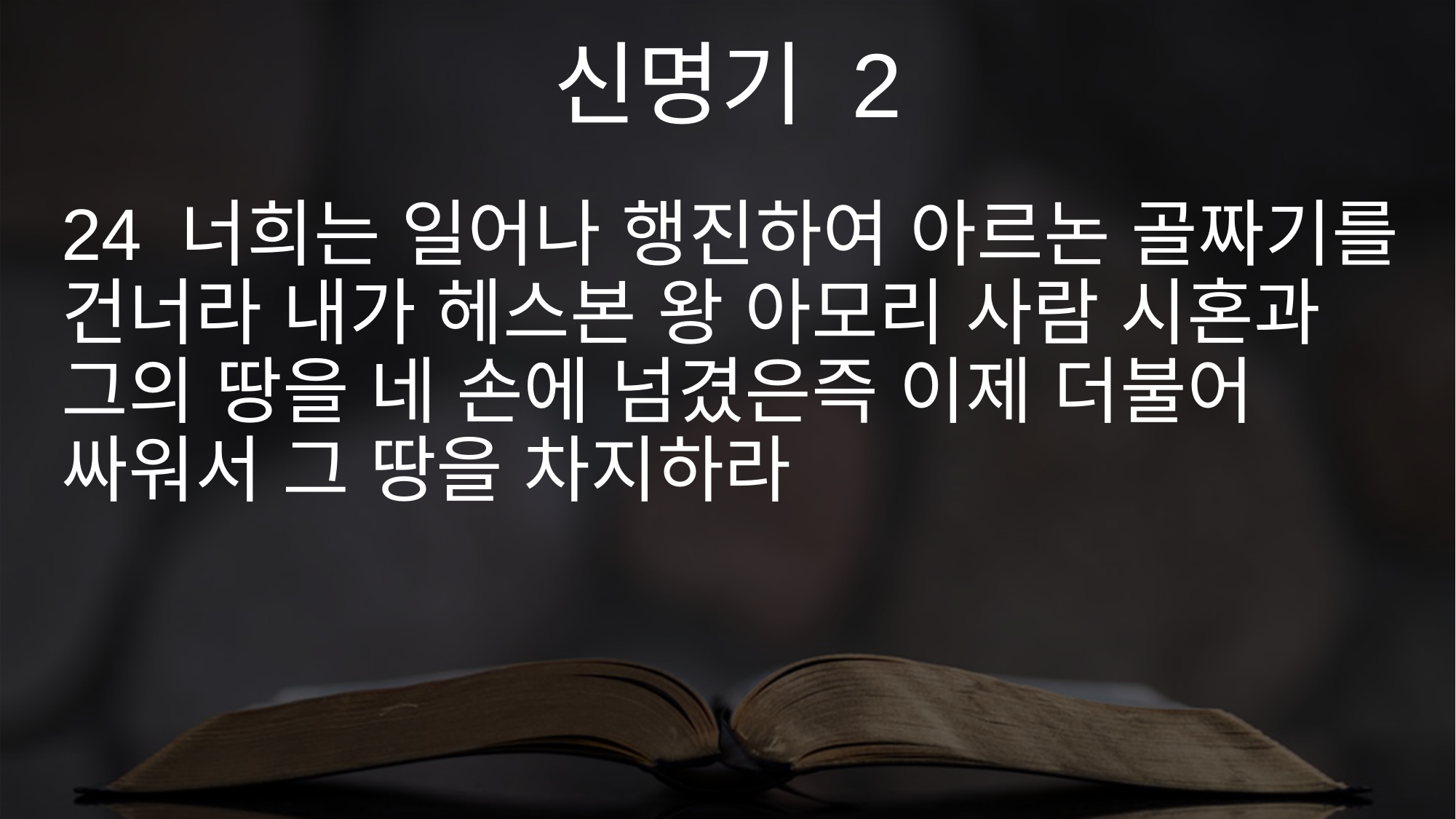

신명기 2
24 너희는 일어나 행진하여 아르논 골짜기를 건너라 내가 헤스본 왕 아모리 사람 시혼과 그의 땅을 네 손에 넘겼은즉 이제 더불어 싸워서 그 땅을 차지하라